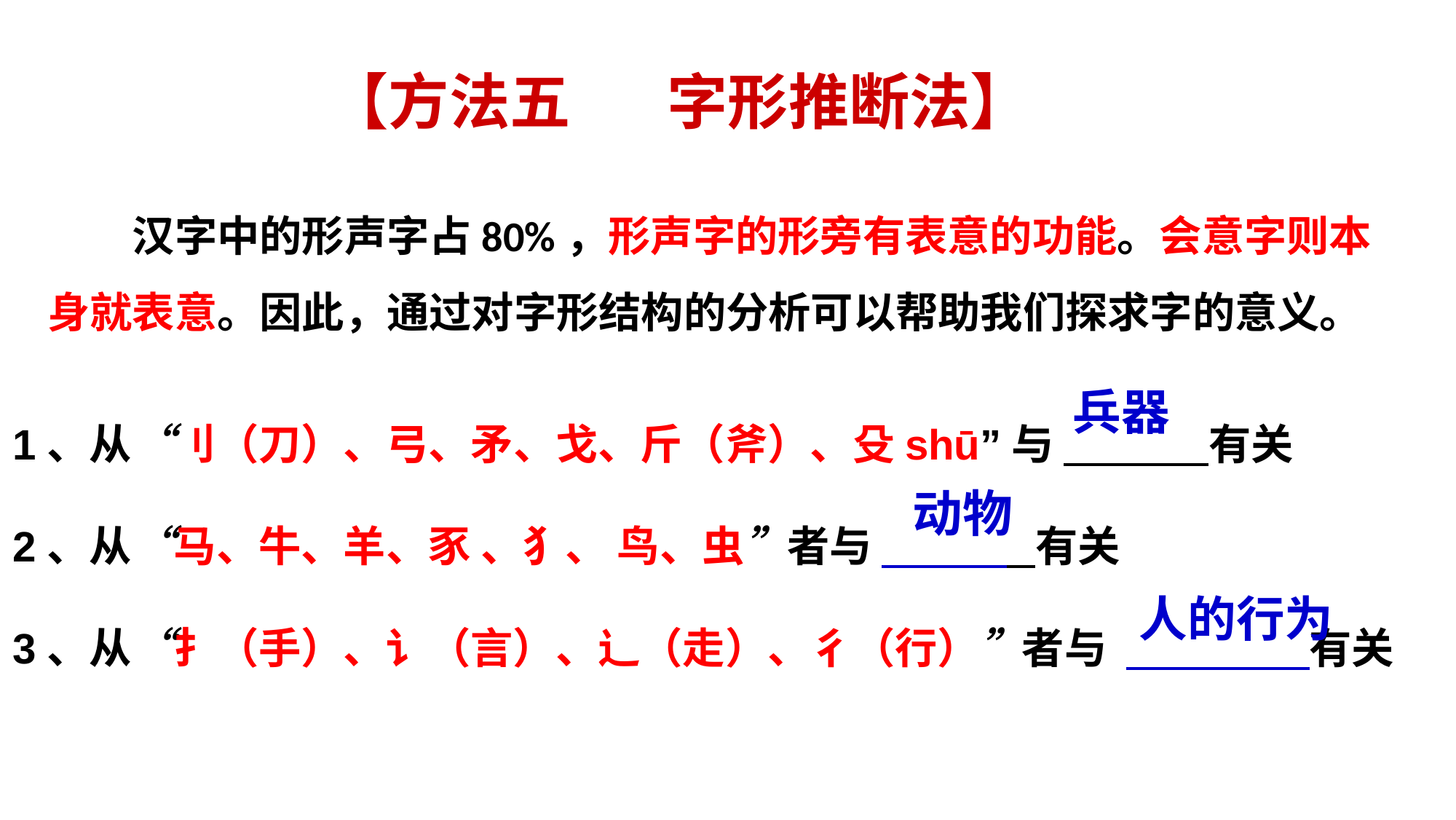

【方法五       字形推断法】
　　汉字中的形声字占80%，形声字的形旁有表意的功能。会意字则本身就表意。因此，通过对字形结构的分析可以帮助我们探求字的意义。
1、从“刂（刀）、弓、矛、戈、斤（斧）、殳shū”与                有关
2、从“马、牛、羊、豕 、犭、 鸟、虫”者与                 有关
3、从“扌（手）、讠（言）、辶（走）、彳（行）”者与                     有关

兵器
动物
人的行为